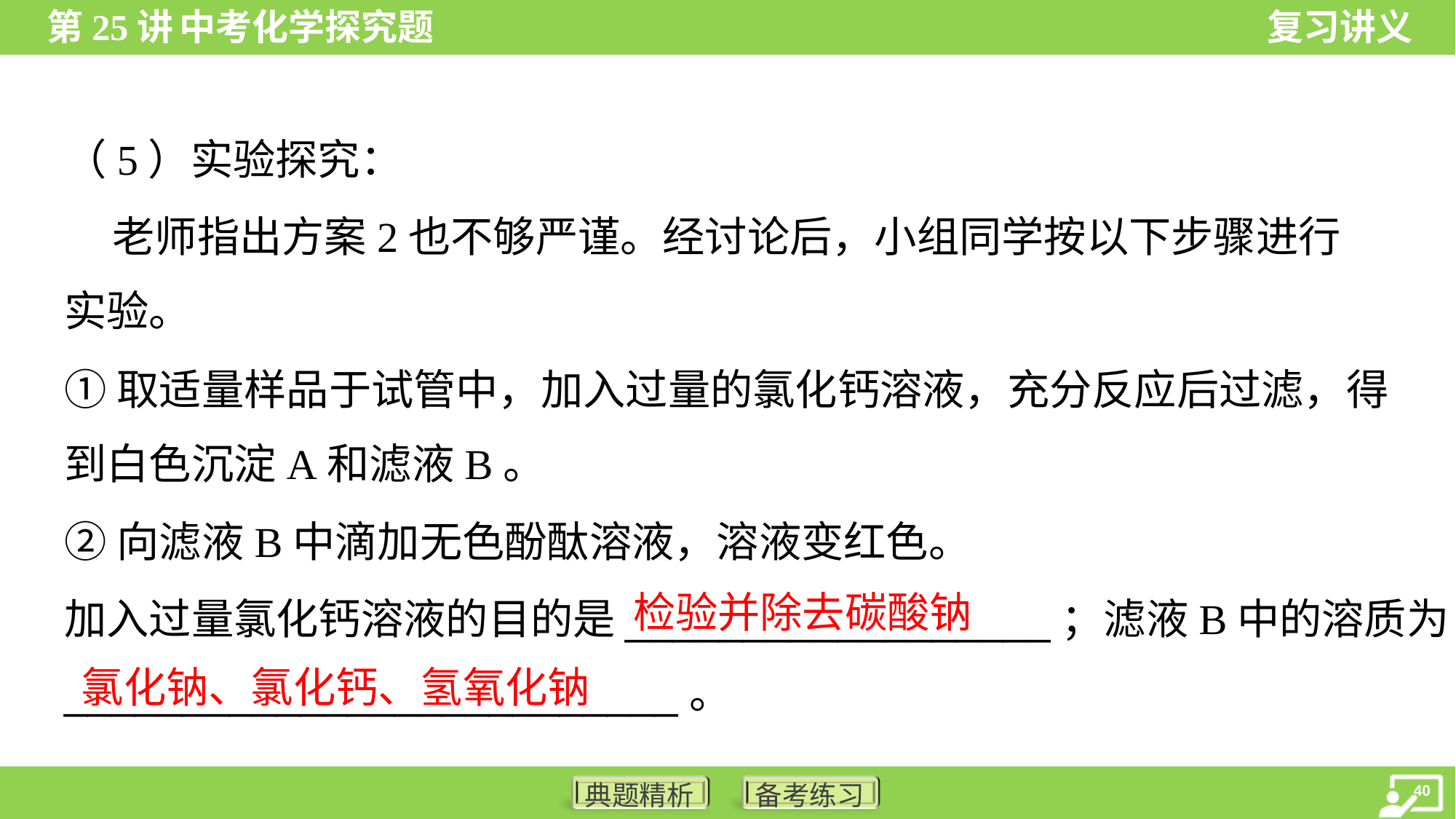

（5）实验探究：
    老师指出方案2也不够严谨。经讨论后，小组同学按以下步骤进行
实验。
①取适量样品于试管中，加入过量的氯化钙溶液，充分反应后过滤，得
到白色沉淀A和滤液B。
②向滤液B中滴加无色酚酞溶液，溶液变红色。
加入过量氯化钙溶液的目的是__________________；滤液B中的溶质为
__________________________。
检验并除去碳酸钠
氯化钠、氯化钙、氢氧化钠